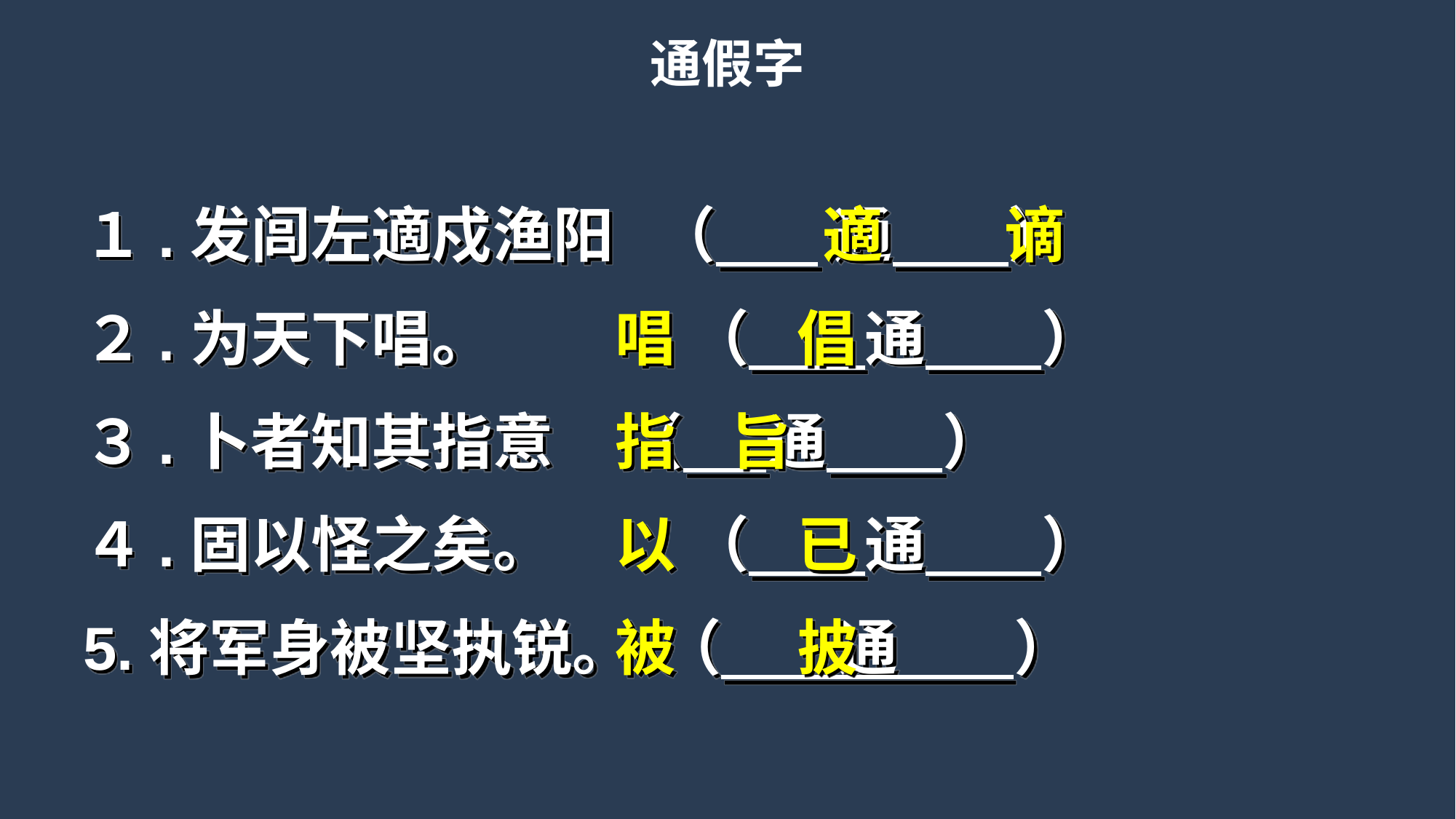

通假字
１.发闾左適戍渔阳   （   　 通   　 ）
２.为天下唱。　　　 （   　 通　    ）
３.卜者知其指意     （      通　    ）
４.固以怪之矣。　　 （  　  通 　   ）
5.将军身被坚执锐。  （  　  通   　 ）
                              適　　谪
               唱　　倡
               指    旨
               以　　已
               被　　披